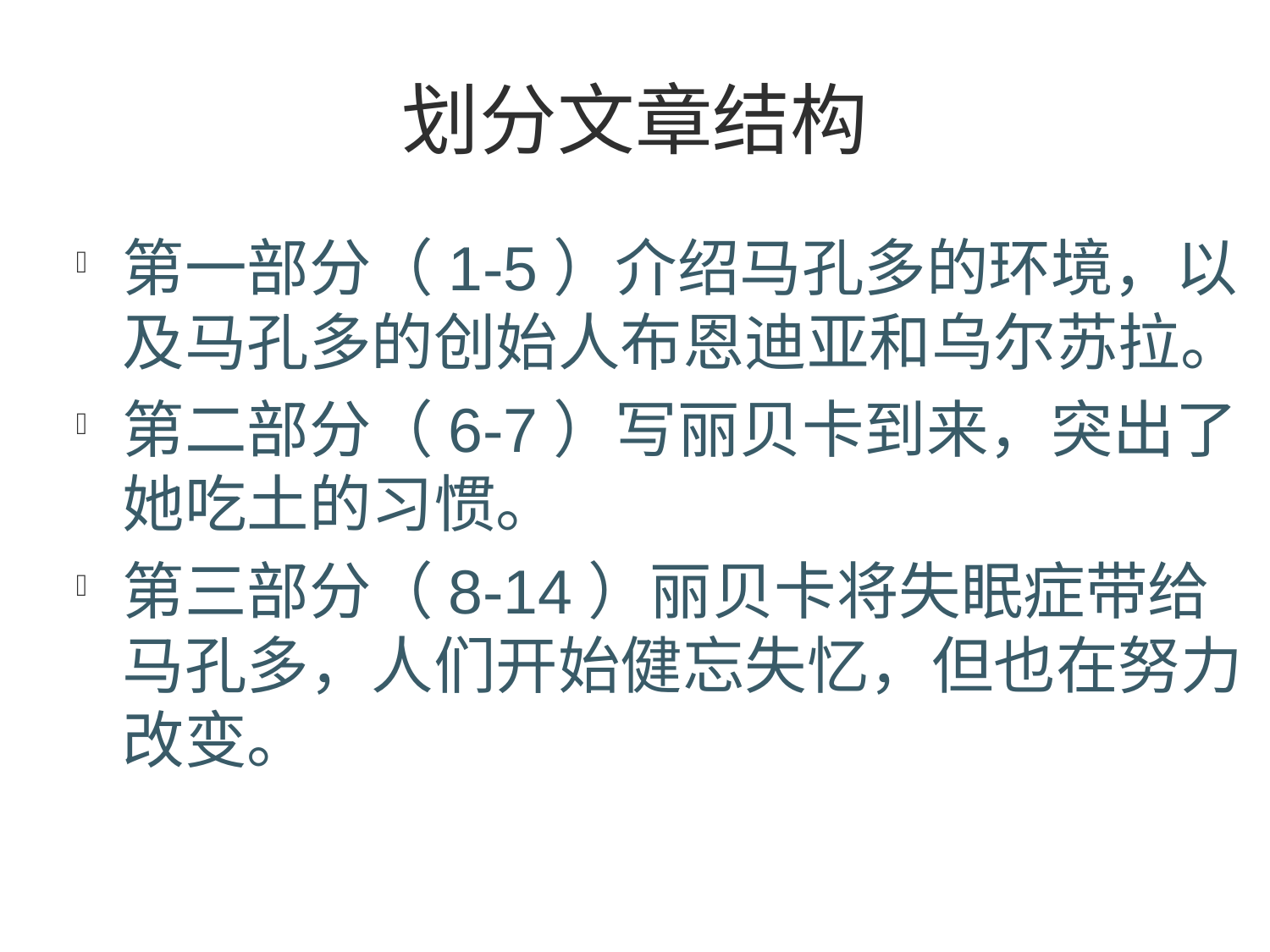

# 划分文章结构
第一部分（1-5）介绍马孔多的环境，以及马孔多的创始人布恩迪亚和乌尔苏拉。
第二部分（6-7）写丽贝卡到来，突出了她吃土的习惯。
第三部分（8-14）丽贝卡将失眠症带给马孔多，人们开始健忘失忆，但也在努力改变。